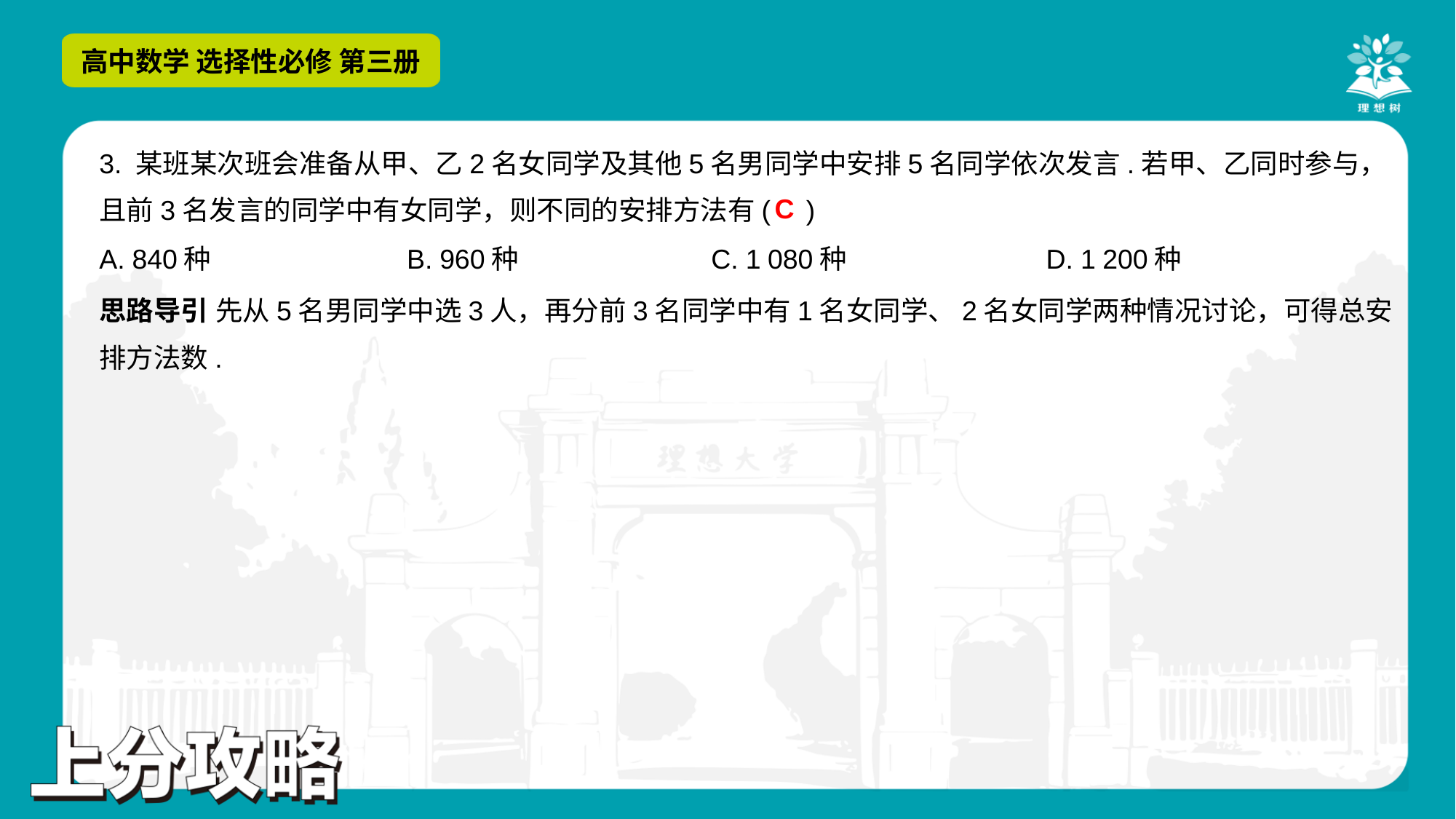

3. 某班某次班会准备从甲、乙2名女同学及其他5名男同学中安排5名同学依次发言.若甲、乙同时参与，
且前3名发言的同学中有女同学，则不同的安排方法有(     )
C
A. 840种	B. 960种	C. 1 080种	D. 1 200种
思路导引 先从5名男同学中选3人，再分前3名同学中有1名女同学、2名女同学两种情况讨论，可得总安
排方法数.